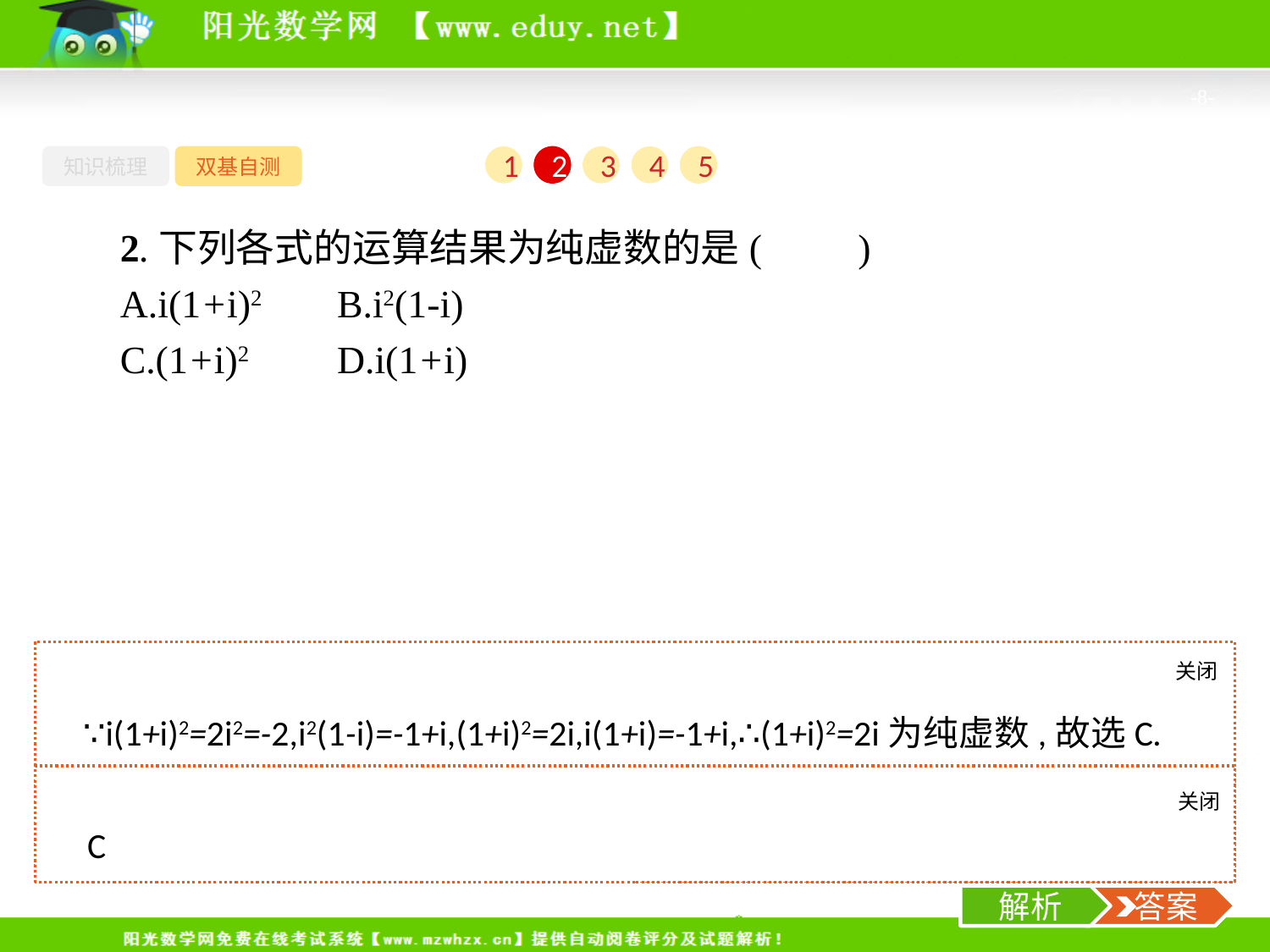

-8-
知识梳理
双基自测
1
2
3
4
5
2.下列各式的运算结果为纯虚数的是(　　)
A.i(1+i)2	B.i2(1-i)
C.(1+i)2	D.i(1+i)

关闭
解析

∵i(1+i)2=2i2=-2,i2(1-i)=-1+i,(1+i)2=2i,i(1+i)=-1+i,∴(1+i)2=2i为纯虚数,故选C.

关闭
解析
  答案

C
解析
  答案